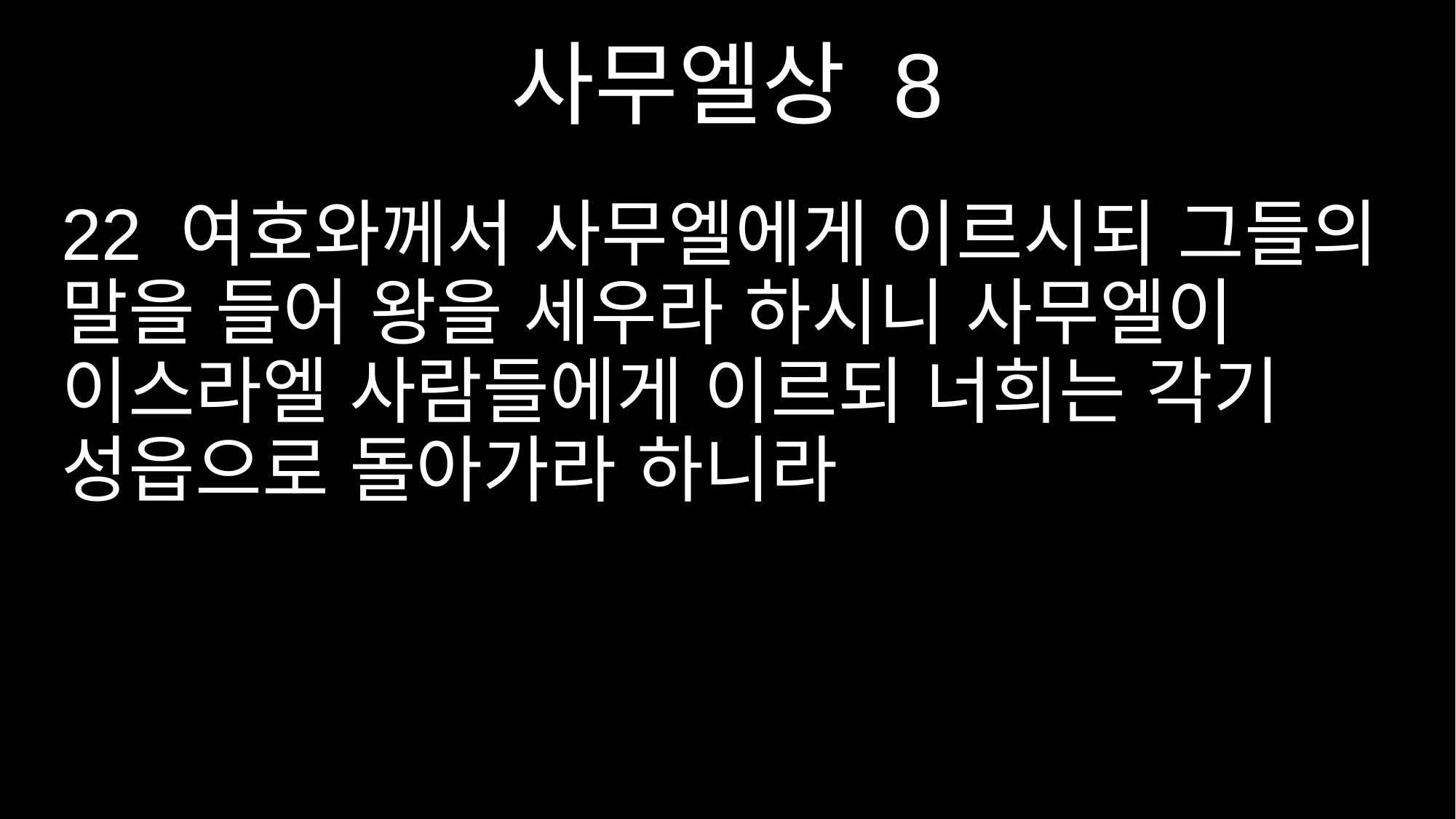

사무엘상 8
22 여호와께서 사무엘에게 이르시되 그들의 말을 들어 왕을 세우라 하시니 사무엘이 이스라엘 사람들에게 이르되 너희는 각기 성읍으로 돌아가라 하니라